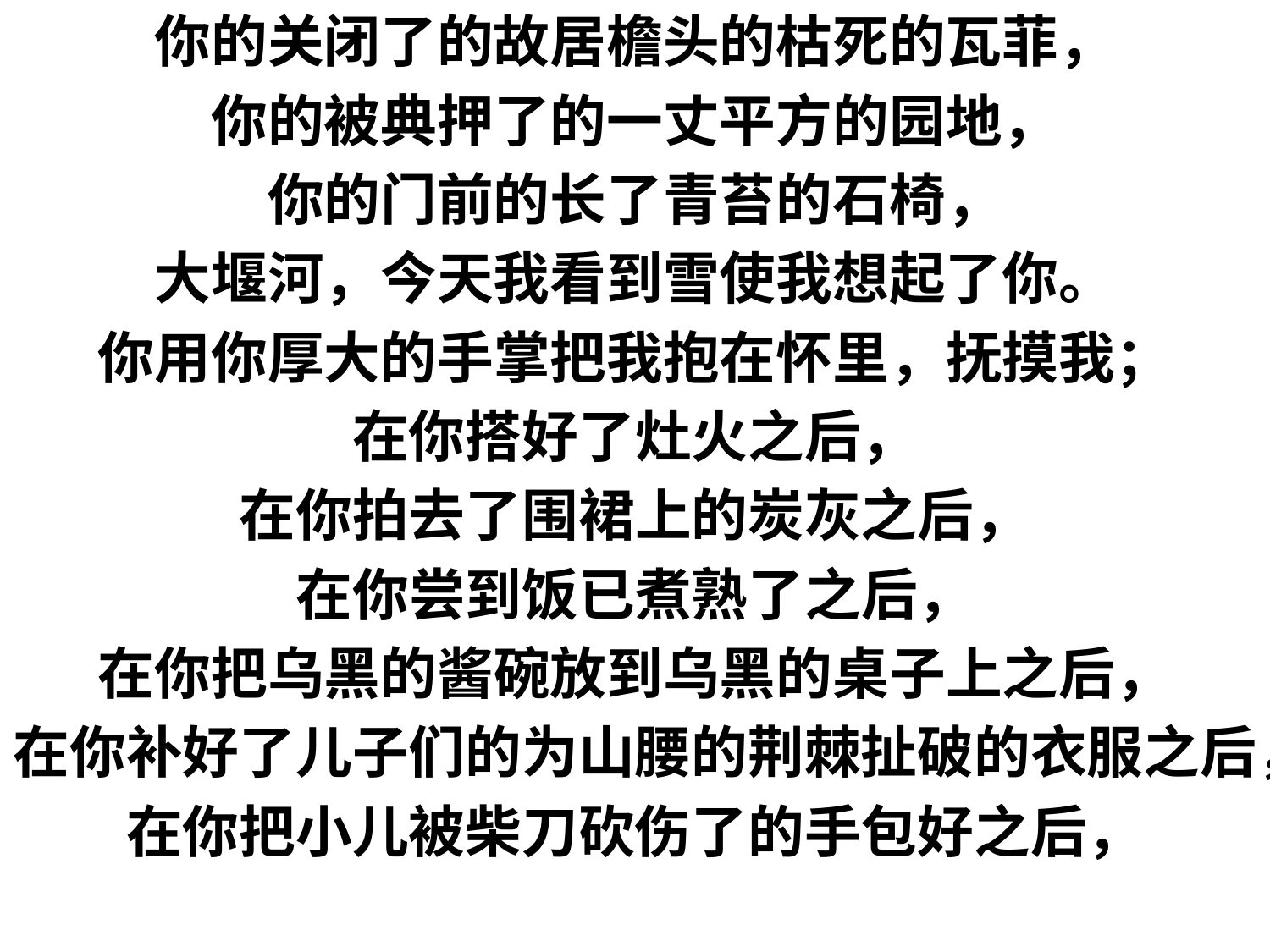

你的关闭了的故居檐头的枯死的瓦菲，
你的被典押了的一丈平方的园地，
你的门前的长了青苔的石椅，
大堰河，今天我看到雪使我想起了你。
你用你厚大的手掌把我抱在怀里，抚摸我；
在你搭好了灶火之后，
在你拍去了围裙上的炭灰之后，
在你尝到饭已煮熟了之后，
在你把乌黑的酱碗放到乌黑的桌子上之后，
在你补好了儿子们的为山腰的荆棘扯破的衣服之后，
在你把小儿被柴刀砍伤了的手包好之后，